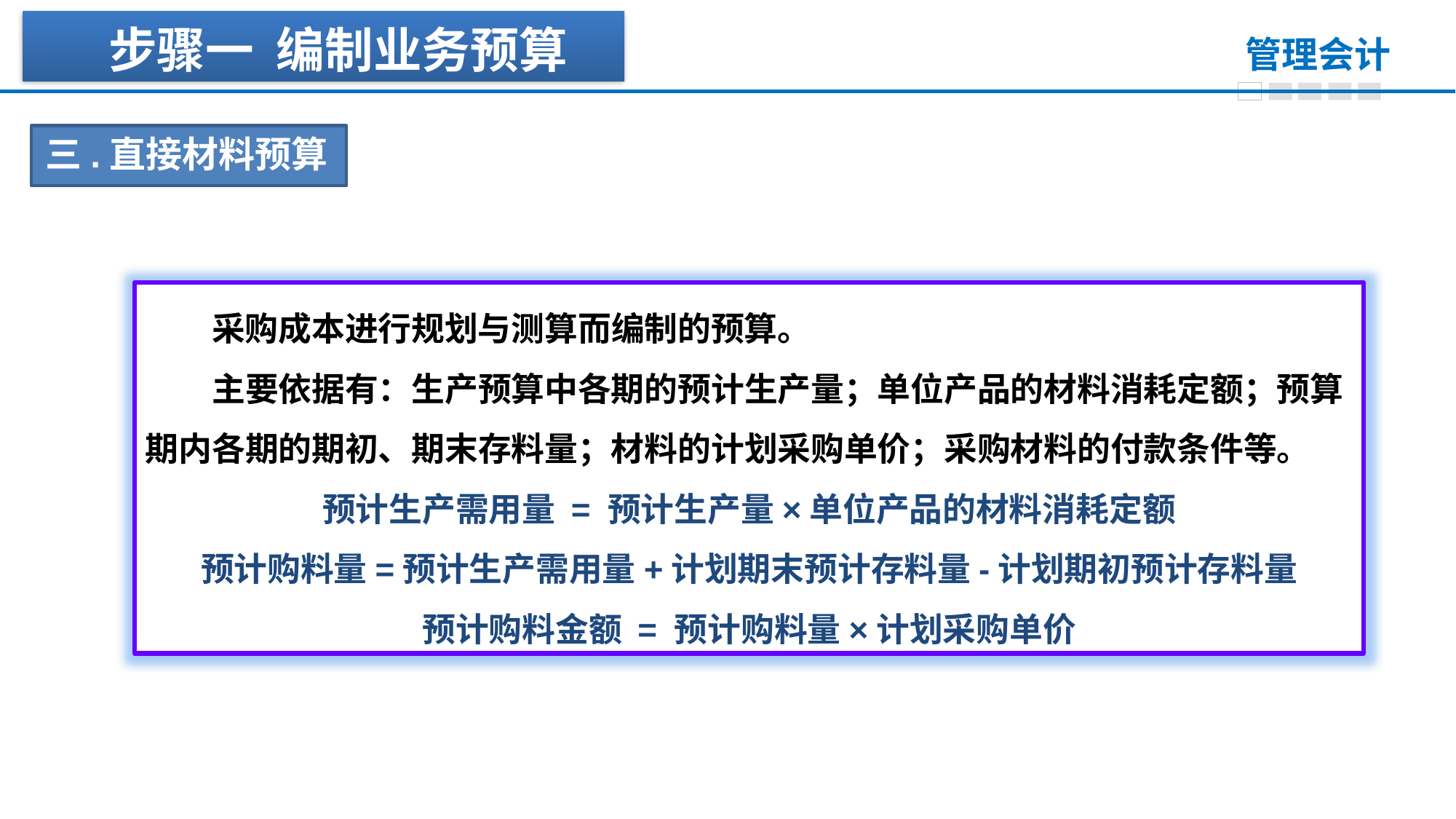

步骤一  编制业务预算
三.直接材料预算

　　采购成本进行规划与测算而编制的预算。
　　主要依据有：生产预算中各期的预计生产量；单位产品的材料消耗定额；预算期内各期的期初、期末存料量；材料的计划采购单价；采购材料的付款条件等。
预计生产需用量 = 预计生产量×单位产品的材料消耗定额
预计购料量=预计生产需用量+计划期末预计存料量-计划期初预计存料量
预计购料金额 = 预计购料量×计划采购单价